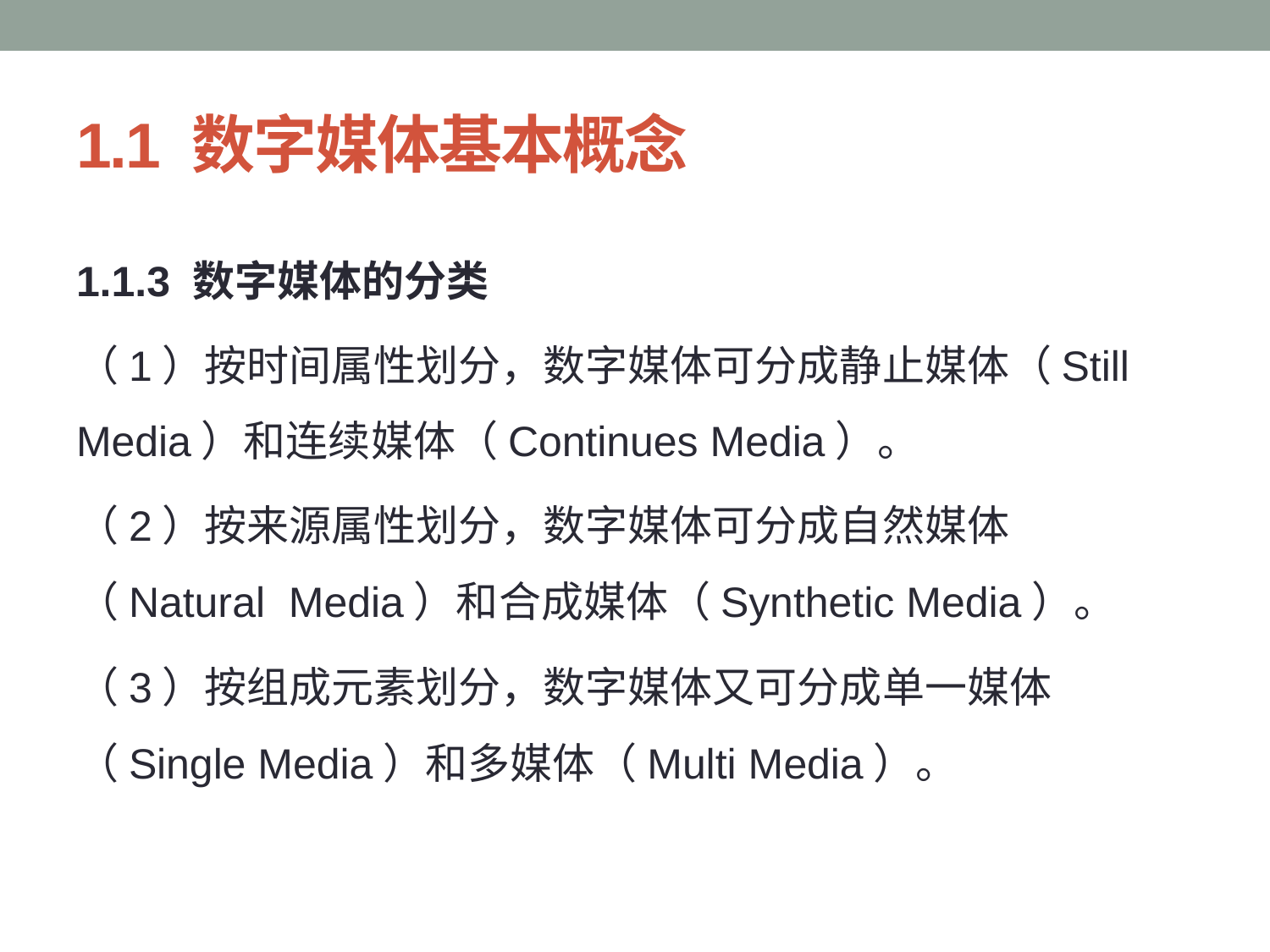

# 1.1 数字媒体基本概念
1.1.3 数字媒体的分类
（1）按时间属性划分，数字媒体可分成静止媒体（Still  Media）和连续媒体（Continues Media）。
（2）按来源属性划分，数字媒体可分成自然媒体（Natural  Media）和合成媒体（Synthetic Media）。
（3）按组成元素划分，数字媒体又可分成单一媒体（Single Media）和多媒体（Multi Media）。